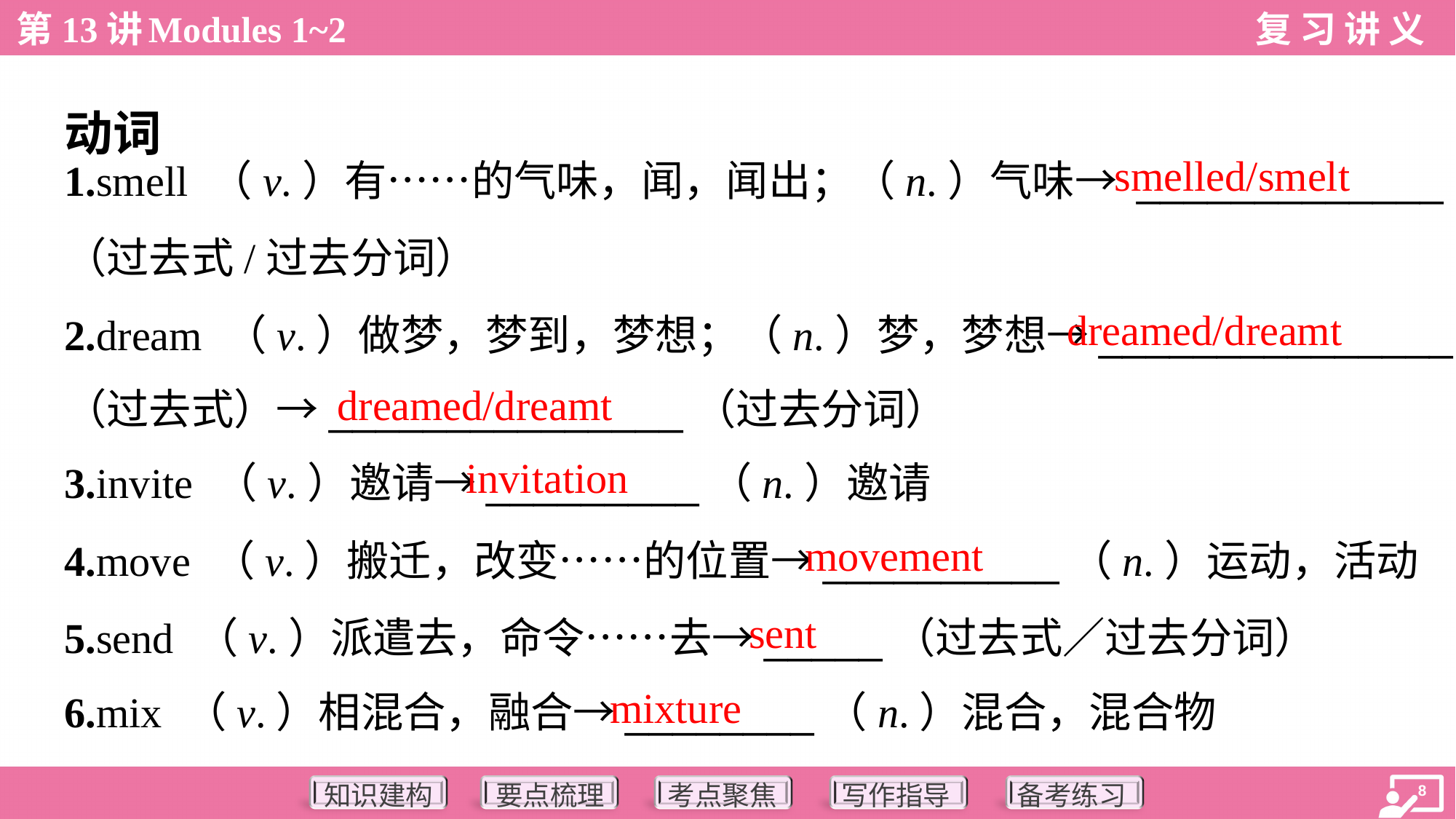

动词
smelled/smelt
1.smell （v.）有……的气味，闻，闻出；（n.）气味→ _____________
（过去式/过去分词）
2.dream （v.）做梦，梦到，梦想；（n.）梦，梦想→_______________
（过去式）→_______________（过去分词）
dreamed/dreamt
dreamed/dreamt
invitation
3.invite （v.）邀请→_________（n.）邀请
4.move （v.）搬迁，改变……的位置→__________（n.）运动，活动
5.send （v.）派遣去，命令……去→_____（过去式／过去分词）
6.mix （v.）相混合，融合→________（n.）混合，混合物
movement
sent
mixture